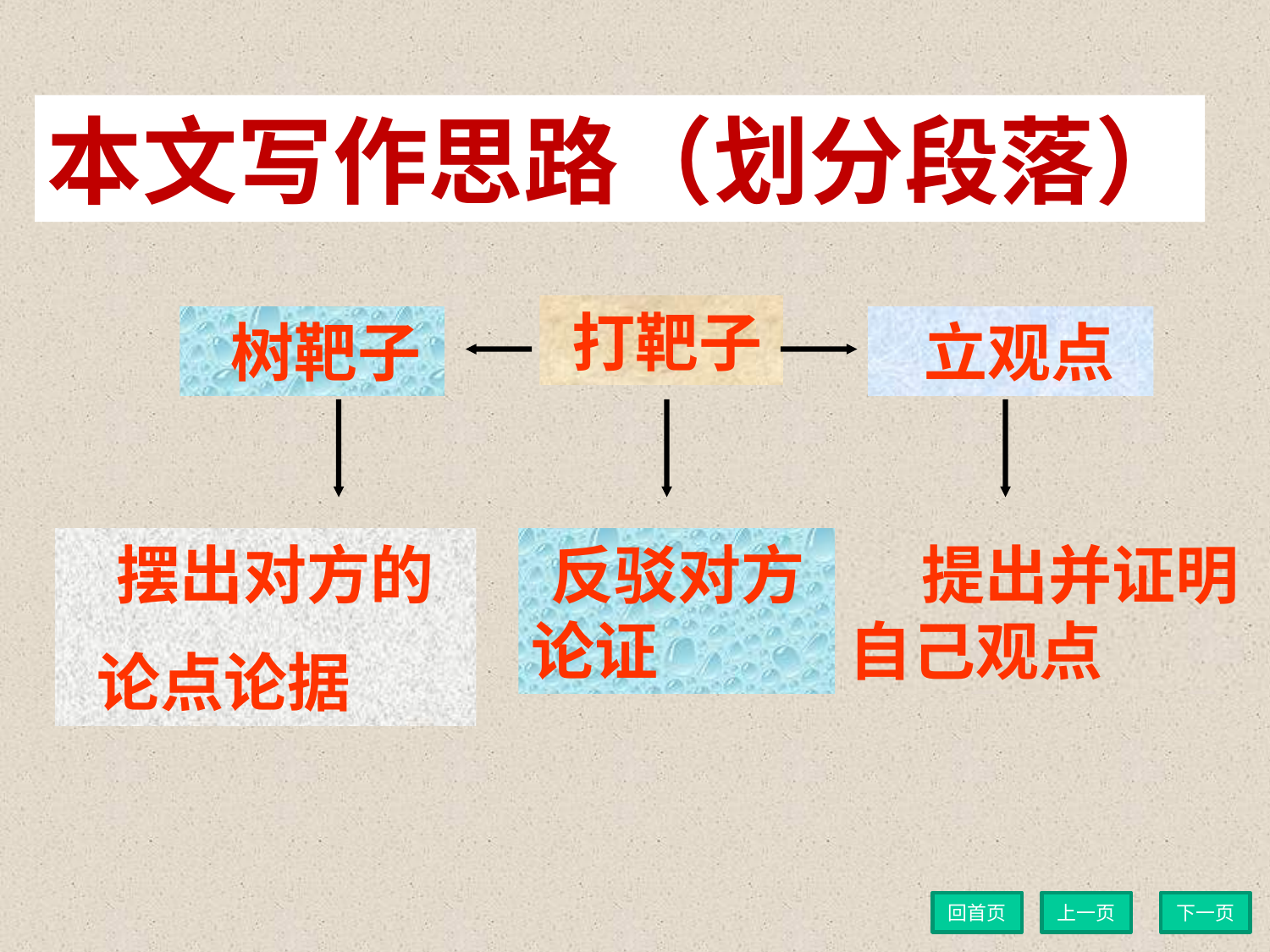

本文写作思路（划分段落）

 打靶子
   树靶子
  立观点

   摆出对方的
 论点论据
 反驳对方论证
    提出并证明自己观点
回首页
上一页
下一页